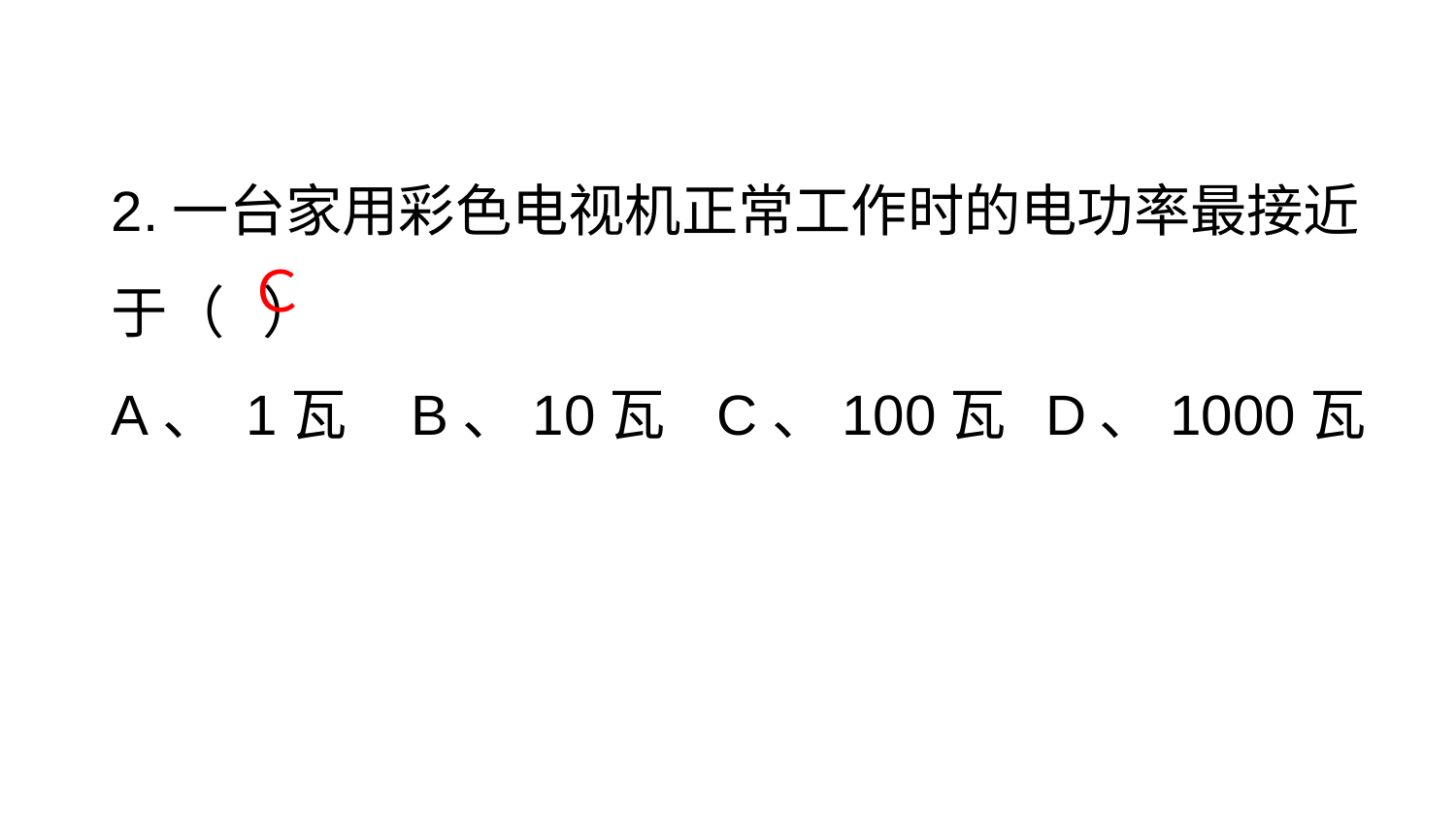

2.一台家用彩色电视机正常工作时的电功率最接近于（   ）
A、 1瓦    B、10瓦   C、100瓦  D、1000瓦
Ｃ